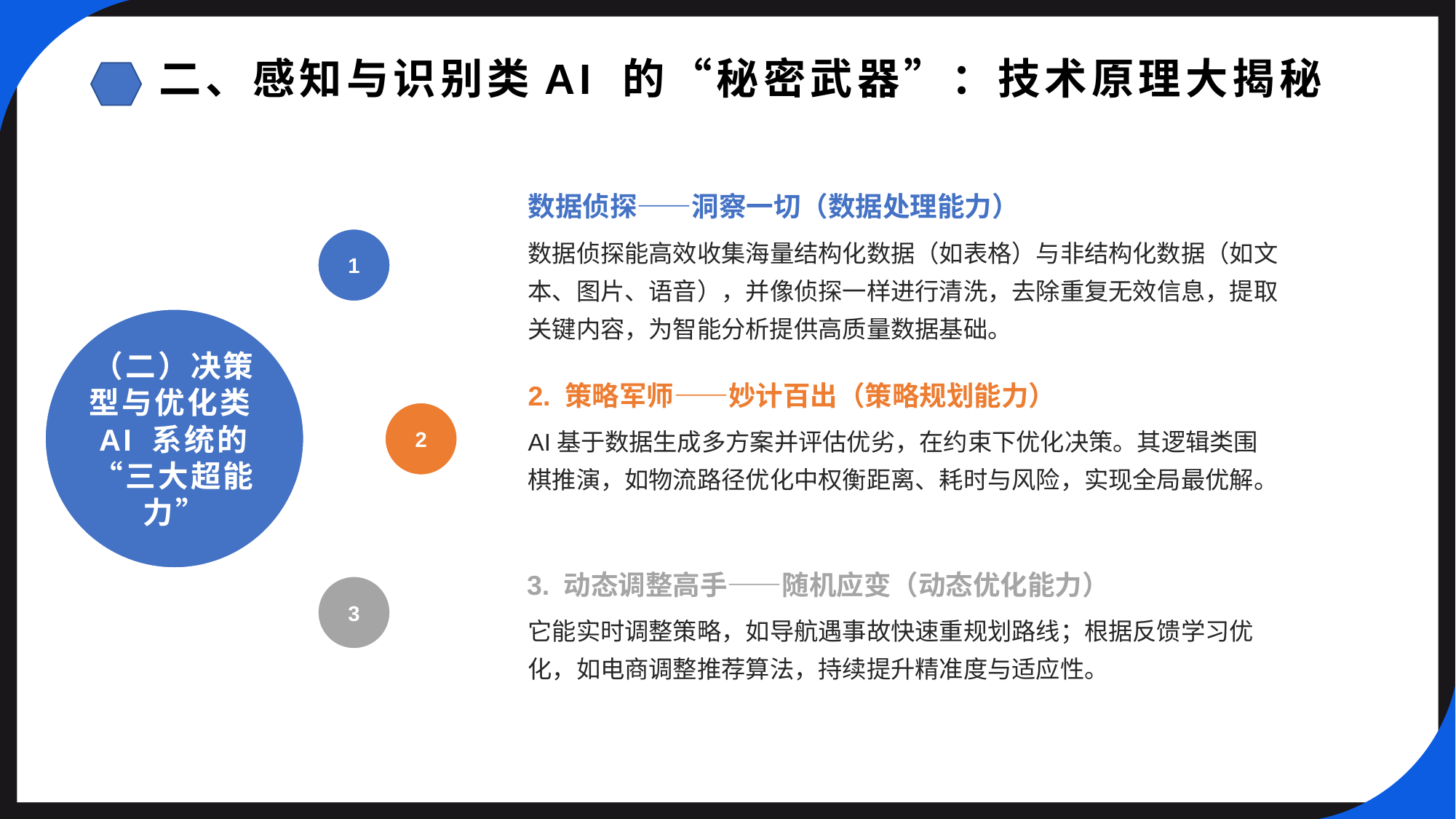

二、感知与识别类AI 的“秘密武器”：技术原理大揭秘
数据侦探——洞察一切（数据处理能力）

1
数据侦探能高效收集海量结构化数据（如表格）与非结构化数据（如文本、图片、语音），并像侦探一样进行清洗，去除重复无效信息，提取关键内容，为智能分析提供高质量数据基础。
（二）决策型与优化类AI 系统的“三大超能力”
2. 策略军师——妙计百出（策略规划能力）
2
AI基于数据生成多方案并评估优劣，在约束下优化决策。其逻辑类围棋推演，如物流路径优化中权衡距离、耗时与风险，实现全局最优解。
3. 动态调整高手——随机应变（动态优化能力）
3
它能实时调整策略，如导航遇事故快速重规划路线；根据反馈学习优化，如电商调整推荐算法，持续提升精准度与适应性。